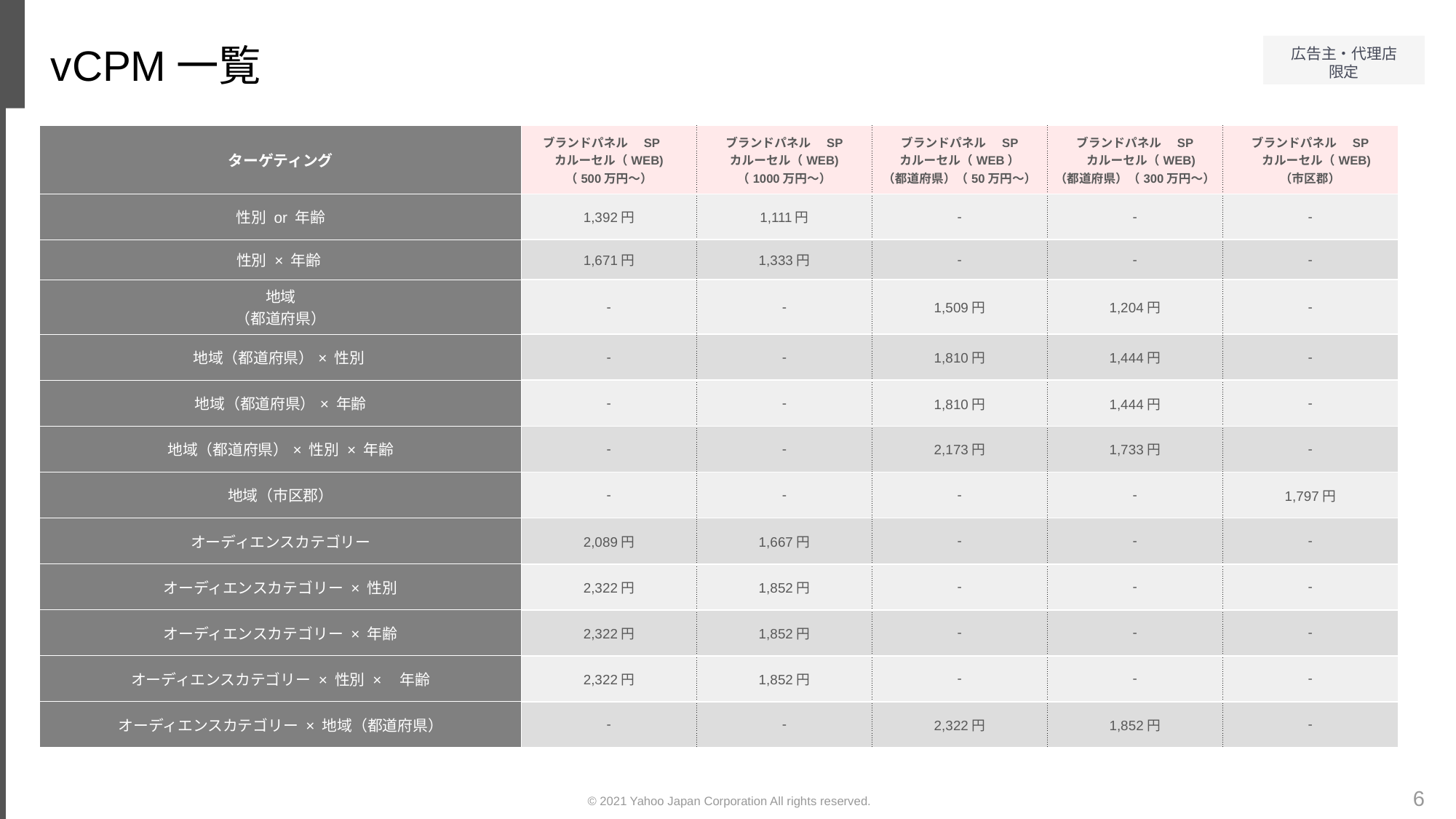

vCPM一覧
| ターゲティング | ブランドパネル　SP　 カルーセル（WEB) （500万円～） | ブランドパネル　SP カルーセル（WEB) （1000万円～） | ブランドパネル　SP カルーセル（WEB） （都道府県）（50万円～） | ブランドパネル　SP 　カルーセル（WEB) （都道府県）（300万円～） | ブランドパネル　SP 　カルーセル（WEB) （市区郡） |
| --- | --- | --- | --- | --- | --- |
| 性別 or 年齢 | 1,392円 | 1,111円 | - | - | - |
| 性別 × 年齢 | 1,671円 | 1,333円 | - | - | - |
| 地域 （都道府県） | - | - | 1,509円 | 1,204円 | - |
| 地域（都道府県）× 性別 | - | - | 1,810円 | 1,444円 | - |
| 地域（都道府県）× 年齢 | - | - | 1,810円 | 1,444円 | - |
| 地域（都道府県）× 性別 × 年齢 | - | - | 2,173円 | 1,733円 | - |
| 地域（市区郡） | - | - | - | - | 1,797円 |
| オーディエンスカテゴリー | 2,089円 | 1,667円 | - | - | - |
| オーディエンスカテゴリー × 性別 | 2,322円 | 1,852円 | - | - | - |
| オーディエンスカテゴリー × 年齢 | 2,322円 | 1,852円 | - | - | - |
| オーディエンスカテゴリー × 性別 ×　年齢 | 2,322円 | 1,852円 | - | - | - |
| オーディエンスカテゴリー × 地域（都道府県） | - | - | 2,322円 | 1,852円 | - |
6